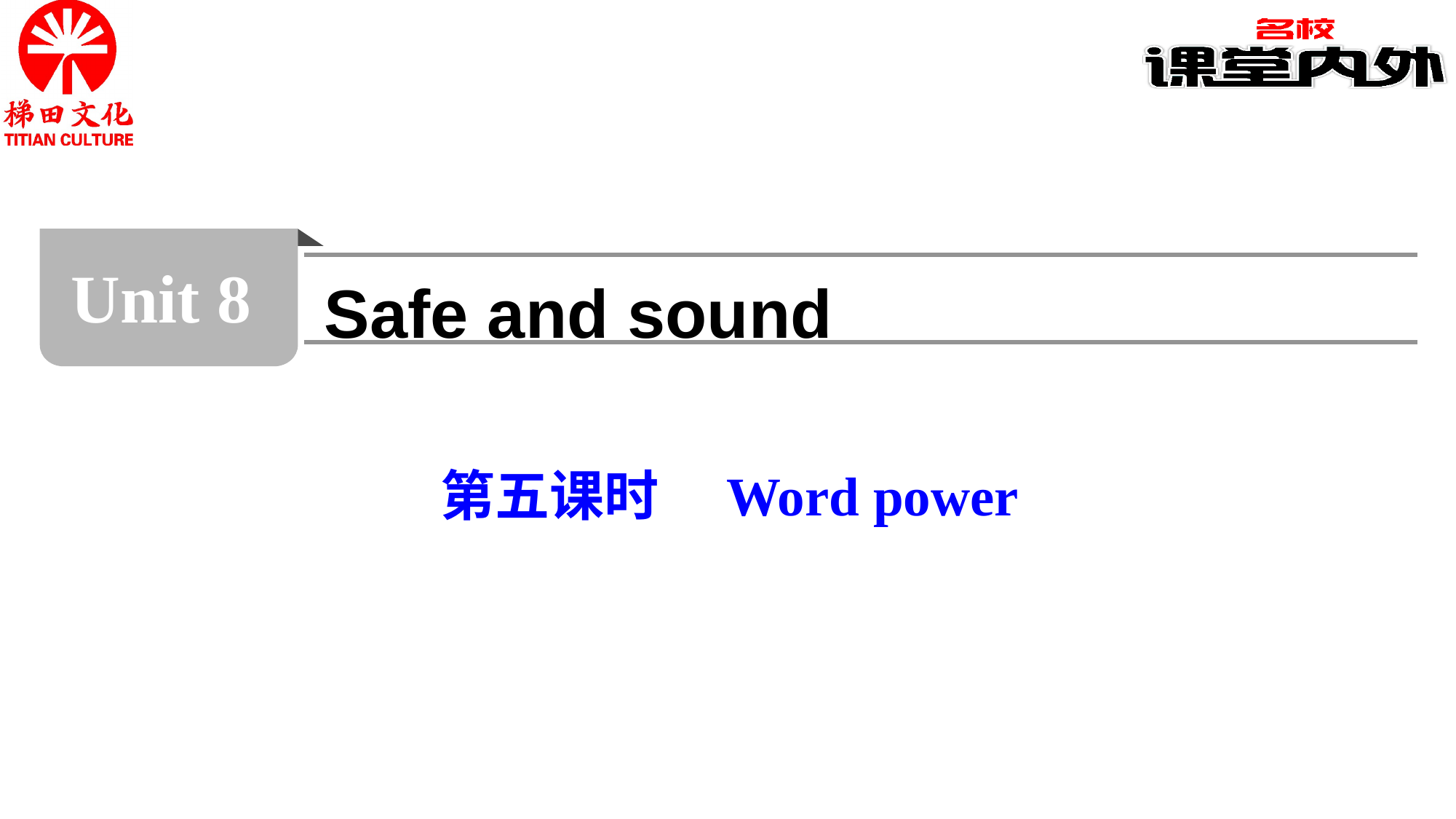

Unit 8
Safe and sound
第五课时　Word power